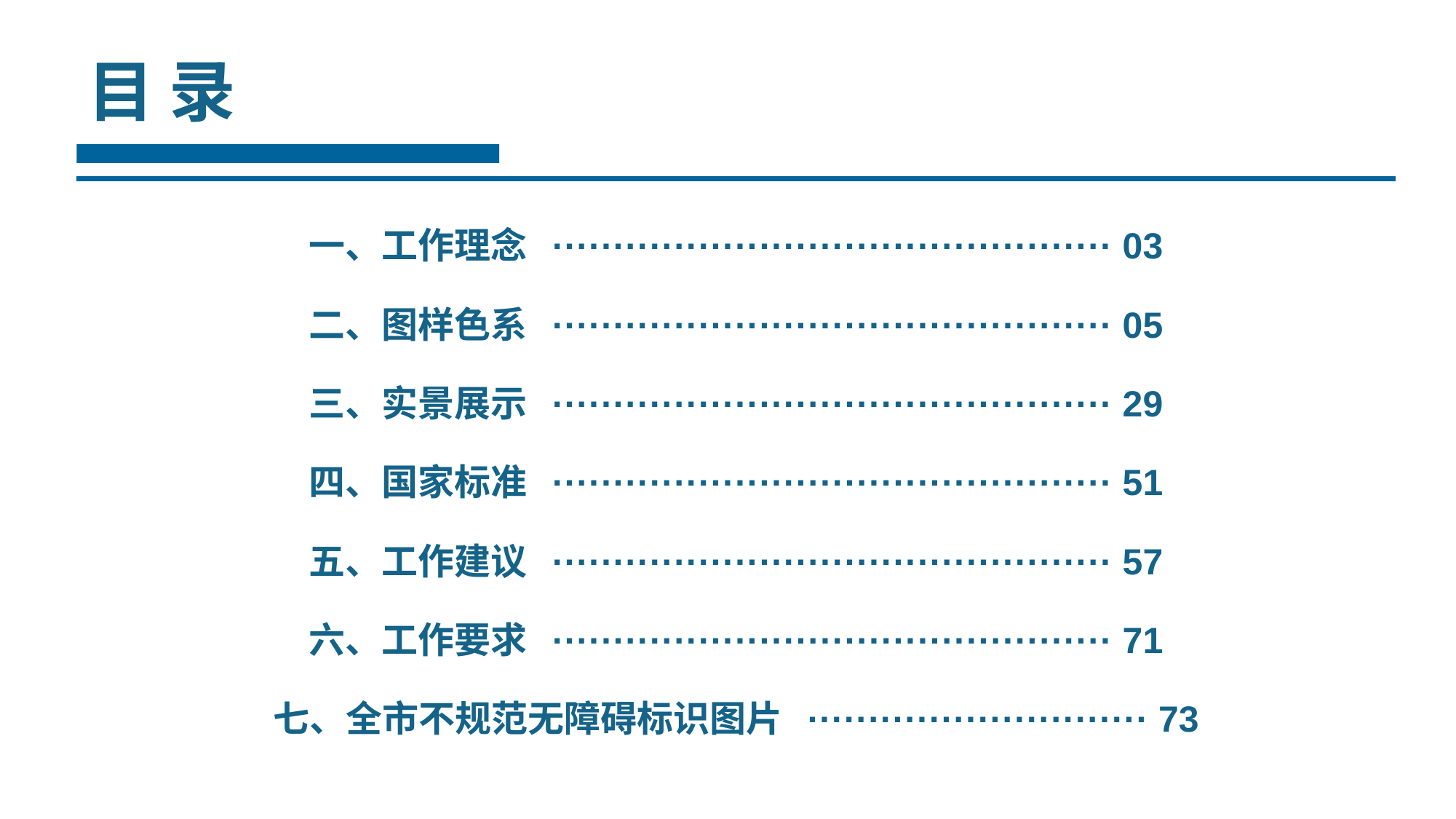

目 录

一、工作理念  ·············································· 03

二、图样色系  ·············································· 05

三、实景展示  ·············································· 29

四、国家标准  ·············································· 51

五、工作建议  ·············································· 57

六、工作要求  ·············································· 71

七、全市不规范无障碍标识图片  ···························· 73
3